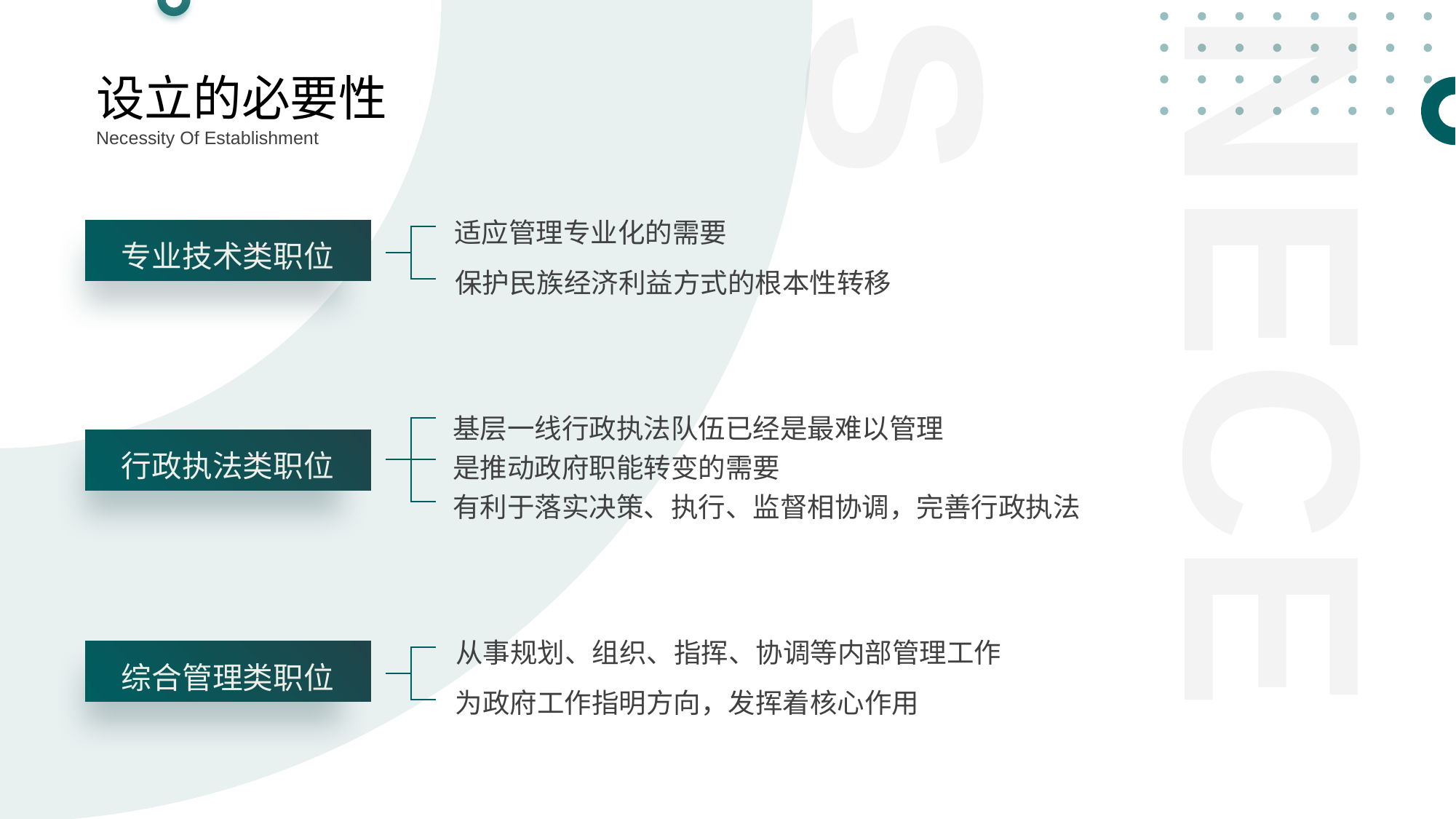

设立的必要性
Necessity Of Establishment
适应管理专业化的需要

专业技术类职位
保护民族经济利益方式的根本性转移
NECES
基层一线行政执法队伍已经是最难以管理

行政执法类职位
是推动政府职能转变的需要
有利于落实决策、执行、监督相协调，完善行政执法
从事规划、组织、指挥、协调等内部管理工作

综合管理类职位
为政府工作指明方向，发挥着核心作用